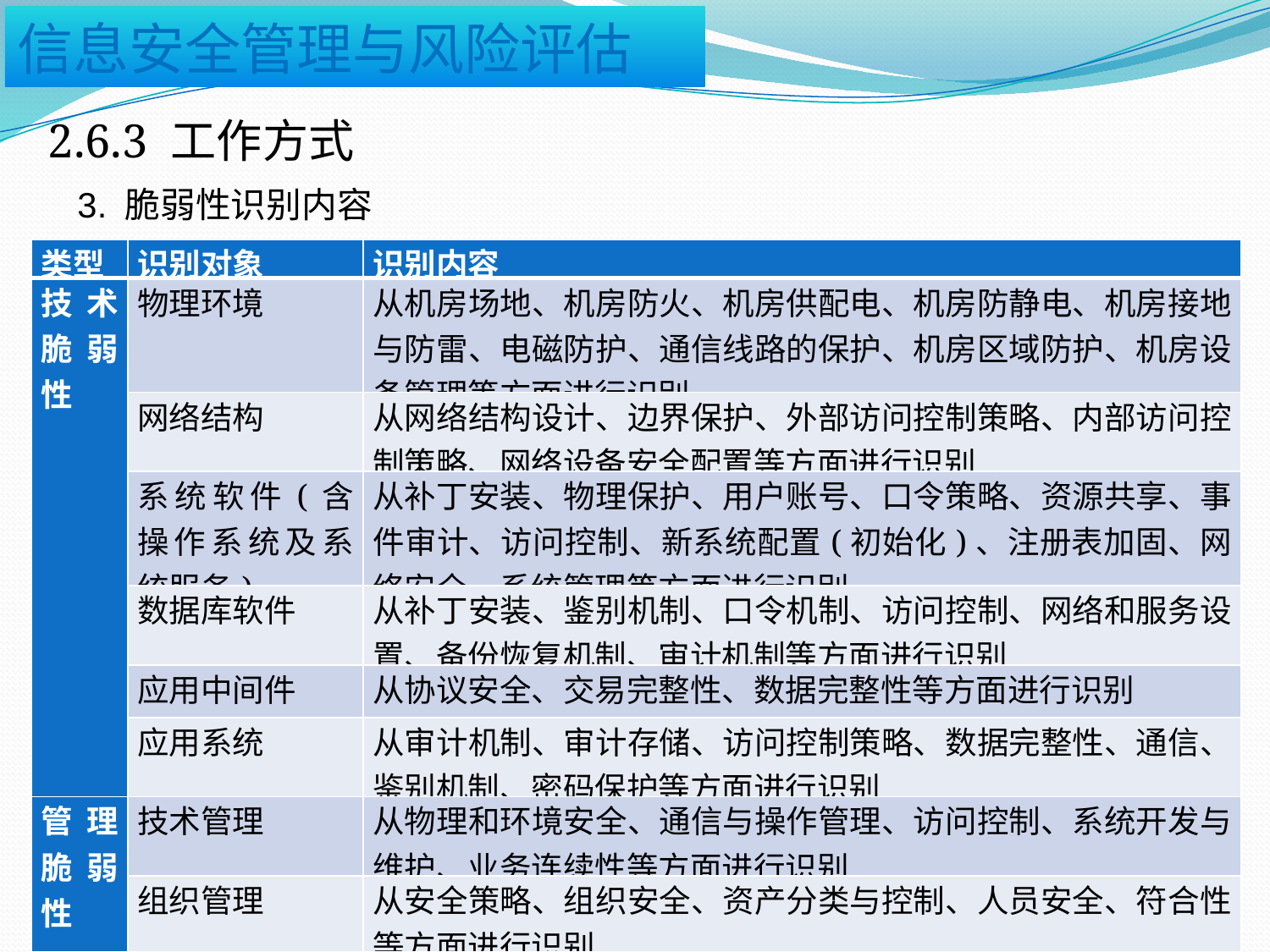

2.6.3 工作方式
3. 脆弱性识别内容
| 类型 | 识别对象 | 识别内容 |
| --- | --- | --- |
| 技术脆弱性 | 物理环境 | 从机房场地、机房防火、机房供配电、机房防静电、机房接地与防雷、电磁防护、通信线路的保护、机房区域防护、机房设备管理等方面进行识别 |
|  | 网络结构 | 从网络结构设计、边界保护、外部访问控制策略、内部访问控制策略、网络设备安全配置等方面进行识别 |
|  | 系统软件(含操作系统及系统服务) | 从补丁安装、物理保护、用户账号、口令策略、资源共享、事件审计、访问控制、新系统配置(初始化)、注册表加固、网络安全、系统管理等方面进行识别 |
|  | 数据库软件 | 从补丁安装、鉴别机制、口令机制、访问控制、网络和服务设置、备份恢复机制、审计机制等方面进行识别 |
|  | 应用中间件 | 从协议安全、交易完整性、数据完整性等方面进行识别 |
|  | 应用系统 | 从审计机制、审计存储、访问控制策略、数据完整性、通信、鉴别机制、密码保护等方面进行识别 |
| 管理脆弱性 | 技术管理 | 从物理和环境安全、通信与操作管理、访问控制、系统开发与维护、业务连续性等方面进行识别 |
|  | 组织管理 | 从安全策略、组织安全、资产分类与控制、人员安全、符合性等方面进行识别 |